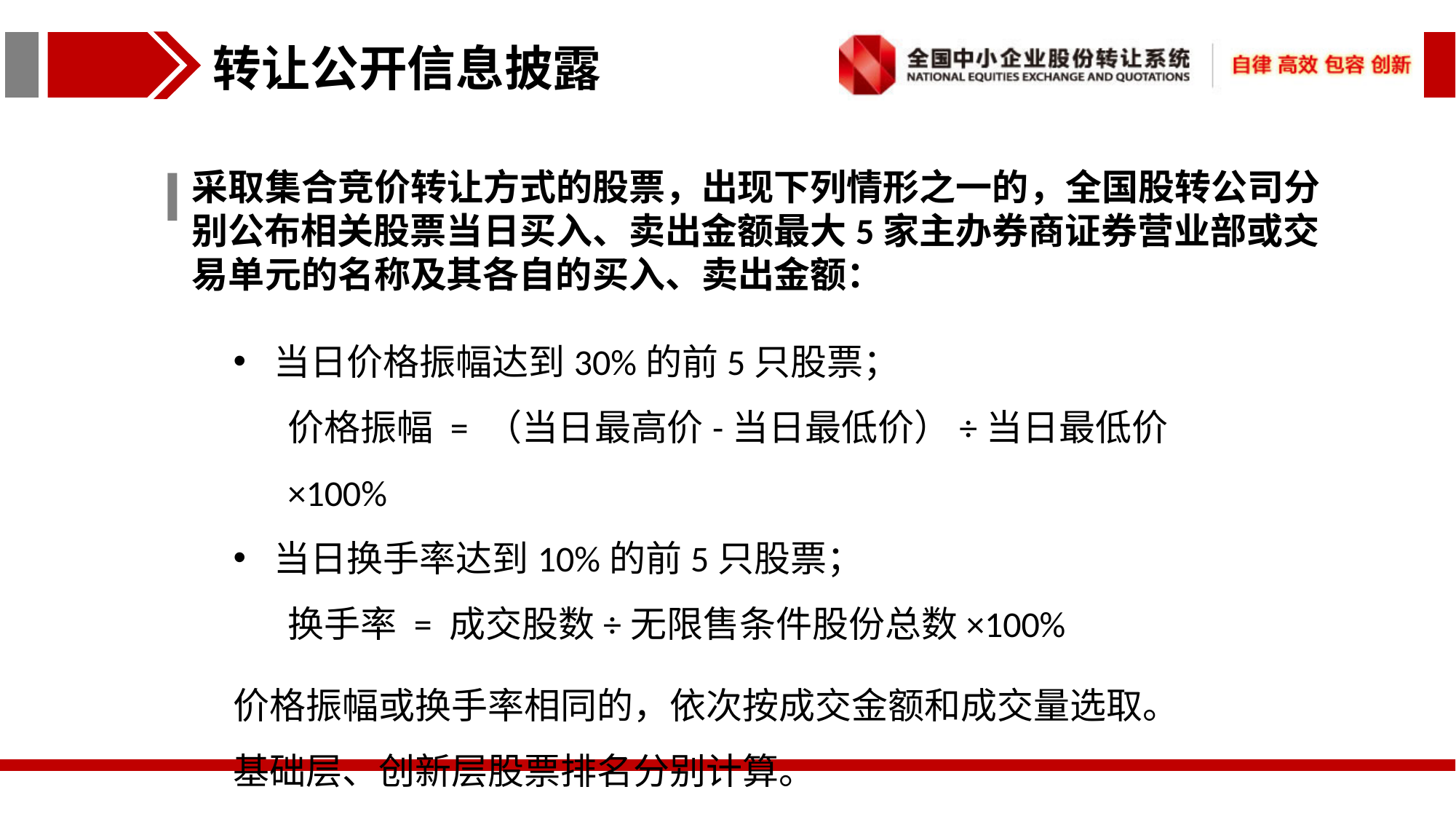

转让公开信息披露
采取集合竞价转让方式的股票，出现下列情形之一的，全国股转公司分别公布相关股票当日买入、卖出金额最大5家主办券商证券营业部或交易单元的名称及其各自的买入、卖出金额：

当日价格振幅达到30%的前5只股票；
价格振幅 = （当日最高价-当日最低价）÷当日最低价×100%
当日换手率达到10%的前5只股票；
换手率 = 成交股数÷无限售条件股份总数×100%

价格振幅或换手率相同的，依次按成交金额和成交量选取。
基础层、创新层股票排名分别计算。
37